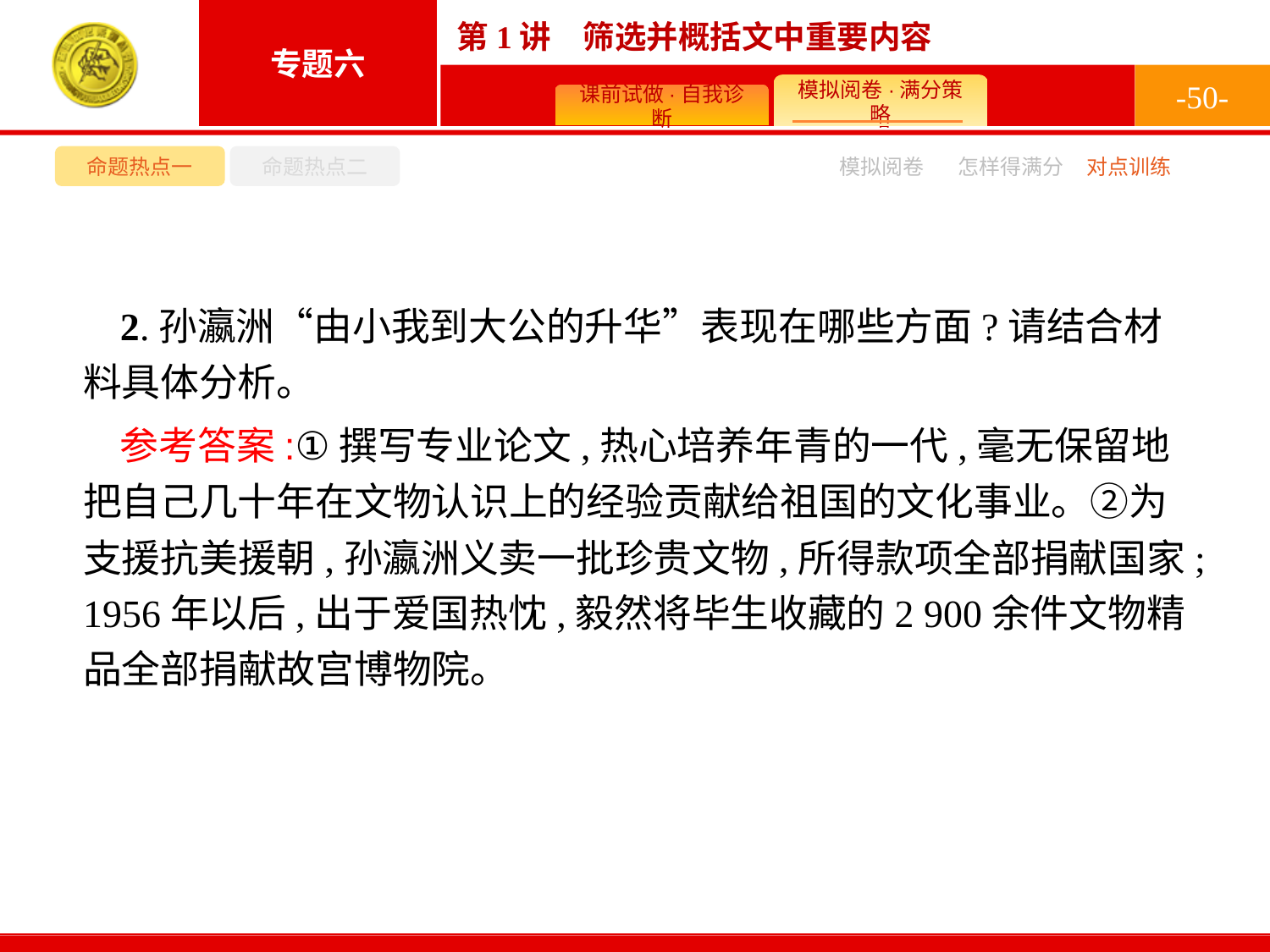

-50-
命题热点一
命题热点二
模拟阅卷
怎样得满分
对点训练
2.孙瀛洲“由小我到大公的升华”表现在哪些方面?请结合材料具体分析。
参考答案:①撰写专业论文,热心培养年青的一代,毫无保留地把自己几十年在文物认识上的经验贡献给祖国的文化事业。②为支援抗美援朝,孙瀛洲义卖一批珍贵文物,所得款项全部捐献国家;1956年以后,出于爱国热忱,毅然将毕生收藏的2 900余件文物精品全部捐献故宫博物院。